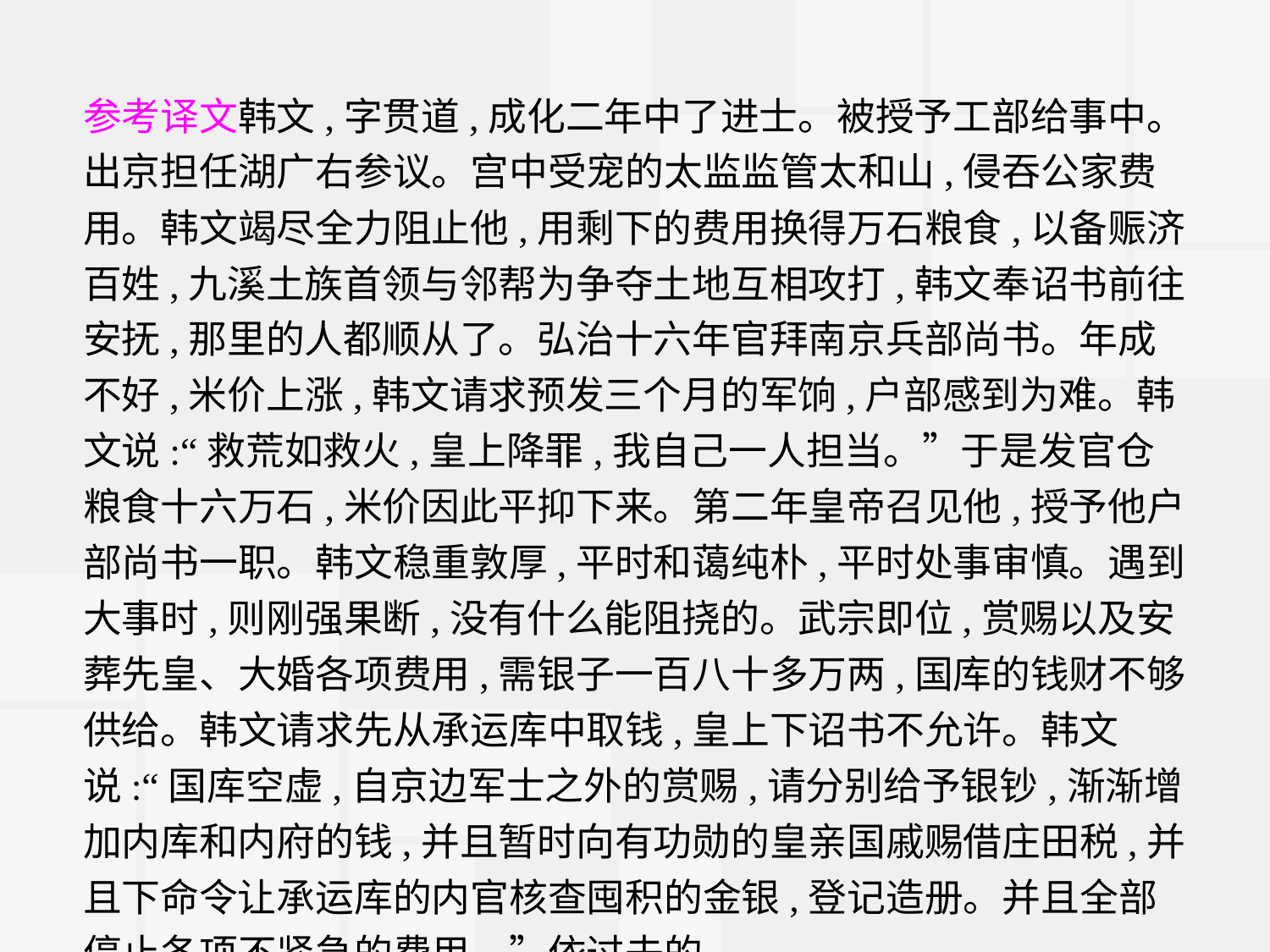

参考译文韩文,字贯道,成化二年中了进士。被授予工部给事中。出京担任湖广右参议。宫中受宠的太监监管太和山,侵吞公家费用。韩文竭尽全力阻止他,用剩下的费用换得万石粮食,以备赈济百姓,九溪土族首领与邻帮为争夺土地互相攻打,韩文奉诏书前往安抚,那里的人都顺从了。弘治十六年官拜南京兵部尚书。年成不好,米价上涨,韩文请求预发三个月的军饷,户部感到为难。韩文说:“救荒如救火,皇上降罪,我自己一人担当。”于是发官仓粮食十六万石,米价因此平抑下来。第二年皇帝召见他,授予他户部尚书一职。韩文稳重敦厚,平时和蔼纯朴,平时处事审慎。遇到大事时,则刚强果断,没有什么能阻挠的。武宗即位,赏赐以及安葬先皇、大婚各项费用,需银子一百八十多万两,国库的钱财不够供给。韩文请求先从承运库中取钱,皇上下诏书不允许。韩文说:“国库空虚,自京边军士之外的赏赐,请分别给予银钞,渐渐增加内库和内府的钱,并且暂时向有功勋的皇亲国戚赐借庄田税,并且下命令让承运库的内官核查囤积的金银,登记造册。并且全部停止各项不紧急的费用。”依过去的